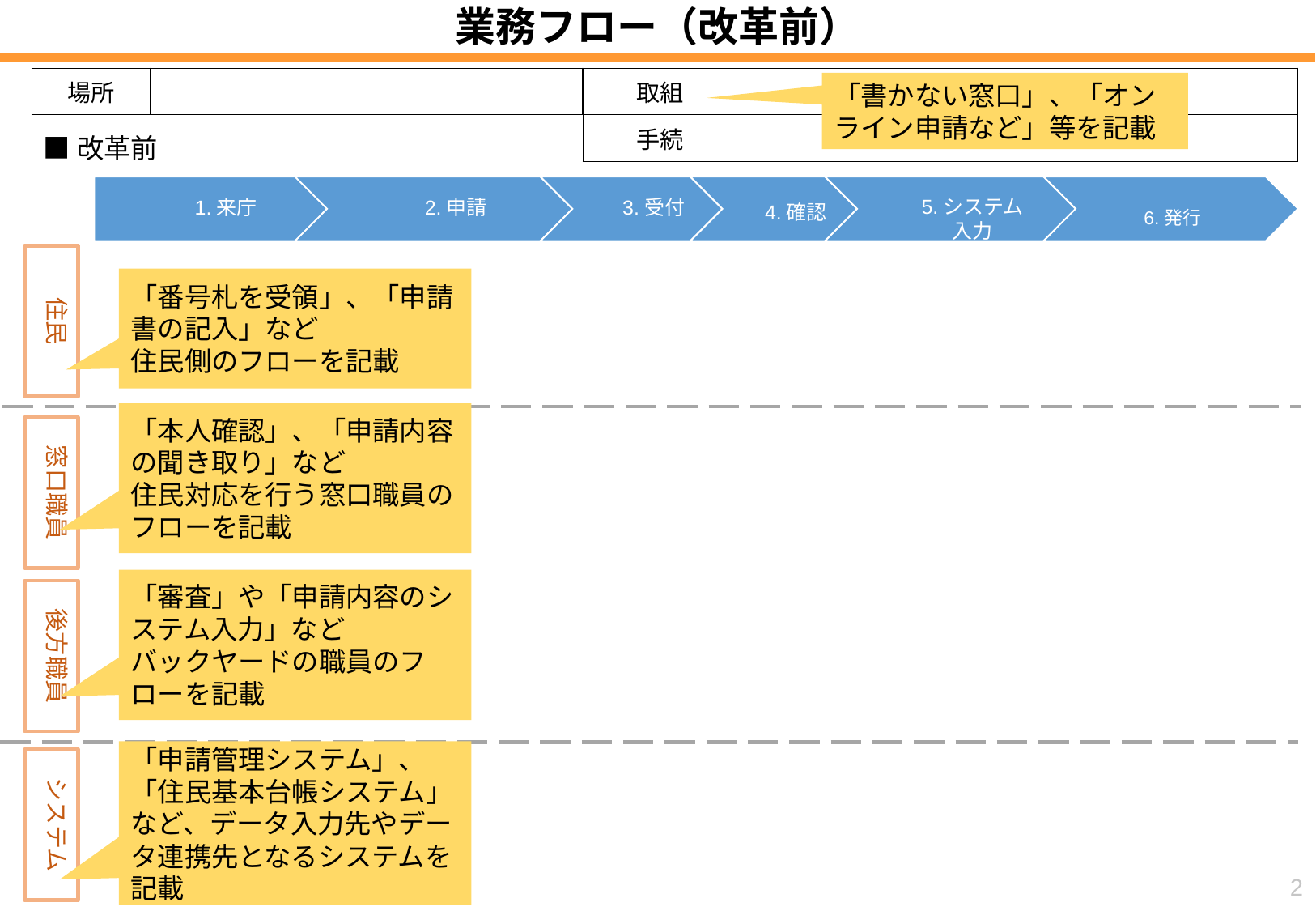

# 業務フロー（改革前）
| 場所 |  |
| --- | --- |
| 取組 |  |
| --- | --- |
| 手続 |  |
「書かない窓口」、「オンライン申請など」等を記載
■改革前
1.来庁
2.申請
3.受付
4.確認
5.システム
入力
6.発行
住民
「番号札を受領」、「申請書の記入」など
住民側のフローを記載
「本人確認」、「申請内容の聞き取り」など
住民対応を行う窓口職員のフローを記載
窓口職員
「審査」や「申請内容のシステム入力」など
バックヤードの職員のフローを記載
後方職員
「申請管理システム」、「住民基本台帳システム」など、データ入力先やデータ連携先となるシステムを記載
システム
2